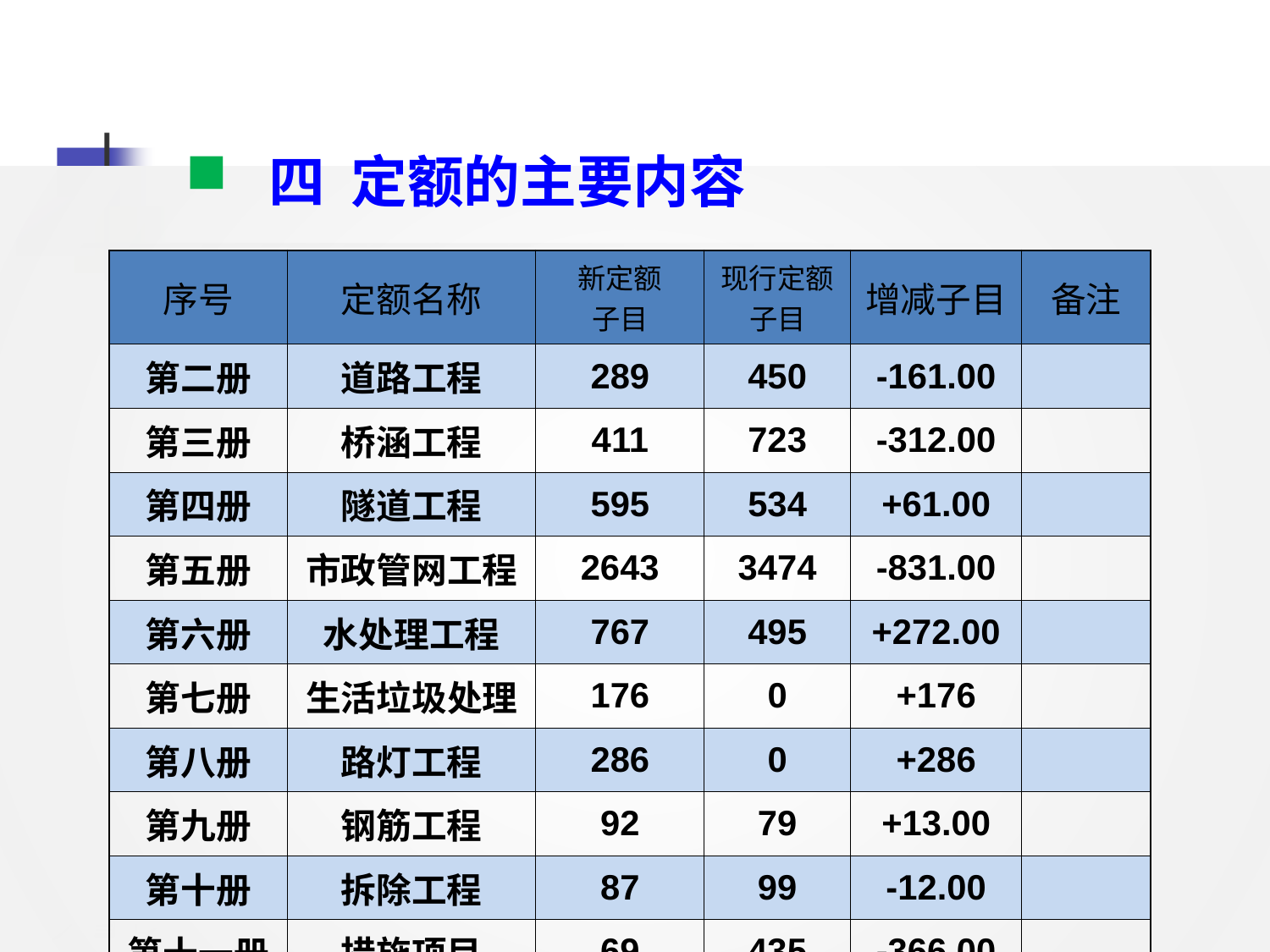

四  定额的主要内容
| 序号 | 定额名称 | 新定额 子目 | 现行定额 子目 | 增减子目 | 备注 |
| --- | --- | --- | --- | --- | --- |
| 第二册 | 道路工程 | 289 | 450 | -161.00 |  |
| 第三册 | 桥涵工程 | 411 | 723 | -312.00 |  |
| 第四册 | 隧道工程 | 595 | 534 | +61.00 |  |
| 第五册 | 市政管网工程 | 2643 | 3474 | -831.00 |  |
| 第六册 | 水处理工程 | 767 | 495 | +272.00 |  |
| 第七册 | 生活垃圾处理 | 176 | 0 | +176 |  |
| 第八册 | 路灯工程 | 286 | 0 | +286 |  |
| 第九册 | 钢筋工程 | 92 | 79 | +13.00 |  |
| 第十册 | 拆除工程 | 87 | 99 | -12.00 |  |
| 第十一册 | 措施项目 | 69 | 435 | -366.00 |  |
| 合计 |  | 5415 | 6289 | -874 |  |